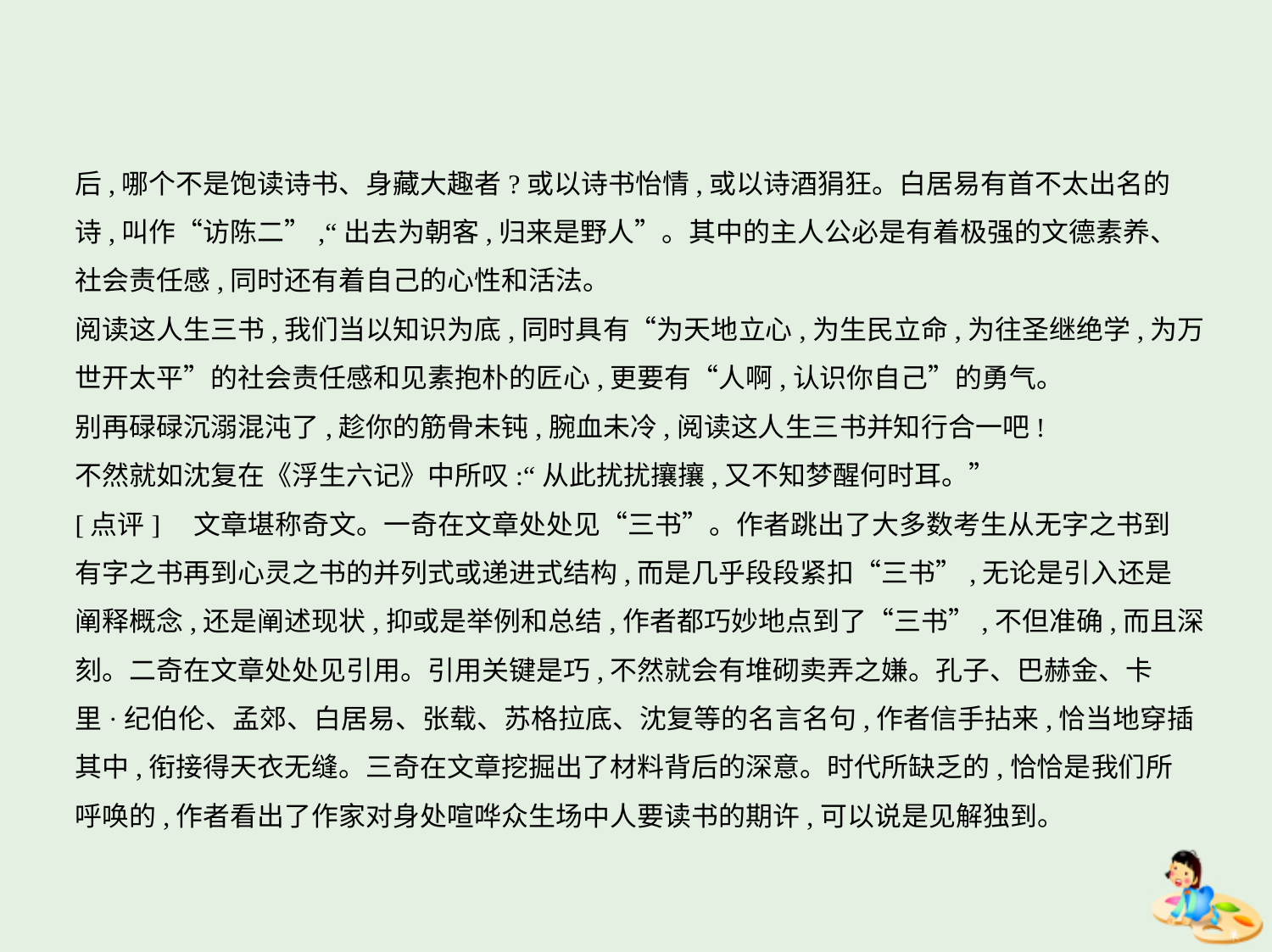

后,哪个不是饱读诗书、身藏大趣者?或以诗书怡情,或以诗酒狷狂。白居易有首不太出名的
诗,叫作“访陈二”,“出去为朝客,归来是野人”。其中的主人公必是有着极强的文德素养、
社会责任感,同时还有着自己的心性和活法。
阅读这人生三书,我们当以知识为底,同时具有“为天地立心,为生民立命,为往圣继绝学,为万
世开太平”的社会责任感和见素抱朴的匠心,更要有“人啊,认识你自己”的勇气。
别再碌碌沉溺混沌了,趁你的筋骨未钝,腕血未冷,阅读这人生三书并知行合一吧!
不然就如沈复在《浮生六记》中所叹:“从此扰扰攘攘,又不知梦醒何时耳。”
[点评]　文章堪称奇文。一奇在文章处处见“三书”。作者跳出了大多数考生从无字之书到
有字之书再到心灵之书的并列式或递进式结构,而是几乎段段紧扣“三书”,无论是引入还是
阐释概念,还是阐述现状,抑或是举例和总结,作者都巧妙地点到了“三书”,不但准确,而且深
刻。二奇在文章处处见引用。引用关键是巧,不然就会有堆砌卖弄之嫌。孔子、巴赫金、卡
里·纪伯伦、孟郊、白居易、张载、苏格拉底、沈复等的名言名句,作者信手拈来,恰当地穿插
其中,衔接得天衣无缝。三奇在文章挖掘出了材料背后的深意。时代所缺乏的,恰恰是我们所
呼唤的,作者看出了作家对身处喧哗众生场中人要读书的期许,可以说是见解独到。